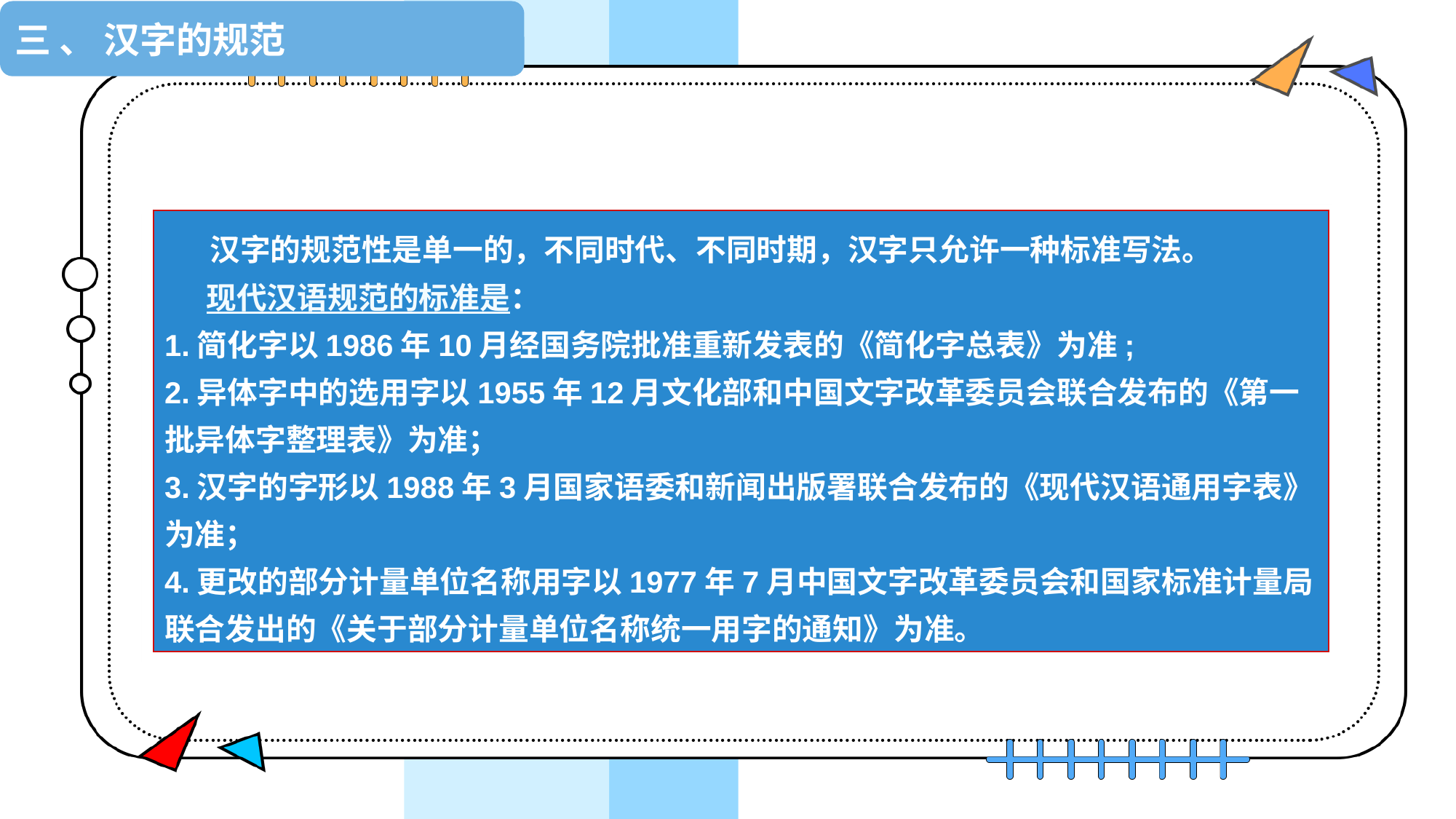

三 、 汉字的规范
     汉字的规范性是单一的，不同时代、不同时期，汉字只允许一种标准写法。
     现代汉语规范的标准是：
1.简化字以1986年10月经国务院批准重新发表的《简化字总表》为准;
2.异体字中的选用字以1955年12月文化部和中国文字改革委员会联合发布的《第一批异体字整理表》为准；
3.汉字的字形以1988年3月国家语委和新闻出版署联合发布的《现代汉语通用字表》为准；
4.更改的部分计量单位名称用字以1977年7月中国文字改革委员会和国家标准计量局联合发出的《关于部分计量单位名称统一用字的通知》为准。